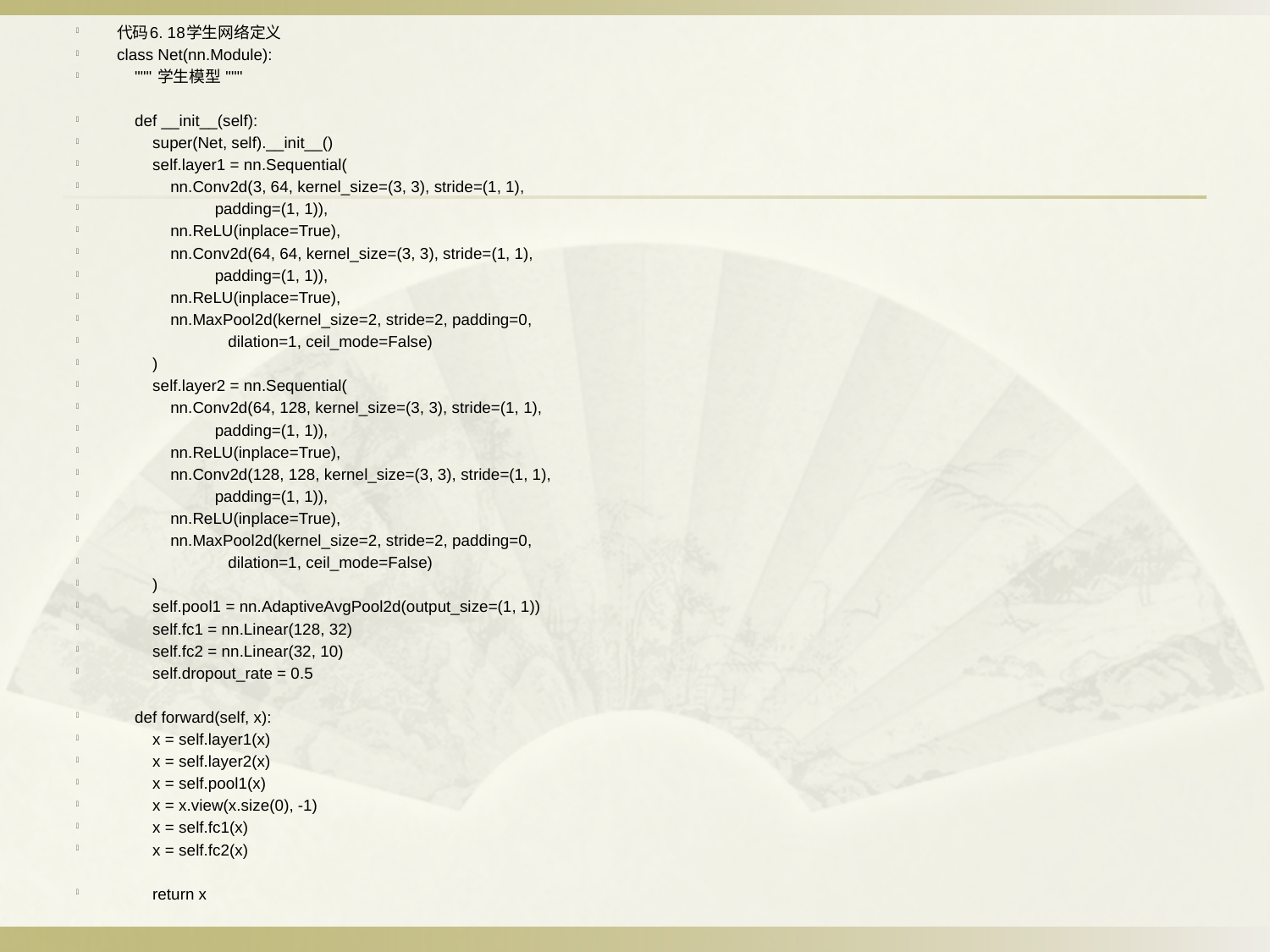

代码6. 18学生网络定义
class Net(nn.Module):
    """ 学生模型 """

    def __init__(self):
        super(Net, self).__init__()
        self.layer1 = nn.Sequential(
            nn.Conv2d(3, 64, kernel_size=(3, 3), stride=(1, 1),
                      padding=(1, 1)),
            nn.ReLU(inplace=True),
            nn.Conv2d(64, 64, kernel_size=(3, 3), stride=(1, 1),
                      padding=(1, 1)),
            nn.ReLU(inplace=True),
            nn.MaxPool2d(kernel_size=2, stride=2, padding=0,
                         dilation=1, ceil_mode=False)
        )
        self.layer2 = nn.Sequential(
            nn.Conv2d(64, 128, kernel_size=(3, 3), stride=(1, 1),
                      padding=(1, 1)),
            nn.ReLU(inplace=True),
            nn.Conv2d(128, 128, kernel_size=(3, 3), stride=(1, 1),
                      padding=(1, 1)),
            nn.ReLU(inplace=True),
            nn.MaxPool2d(kernel_size=2, stride=2, padding=0,
                         dilation=1, ceil_mode=False)
        )
        self.pool1 = nn.AdaptiveAvgPool2d(output_size=(1, 1))
        self.fc1 = nn.Linear(128, 32)
        self.fc2 = nn.Linear(32, 10)
        self.dropout_rate = 0.5

    def forward(self, x):
        x = self.layer1(x)
        x = self.layer2(x)
        x = self.pool1(x)
        x = x.view(x.size(0), -1)
        x = self.fc1(x)
        x = self.fc2(x)

        return x